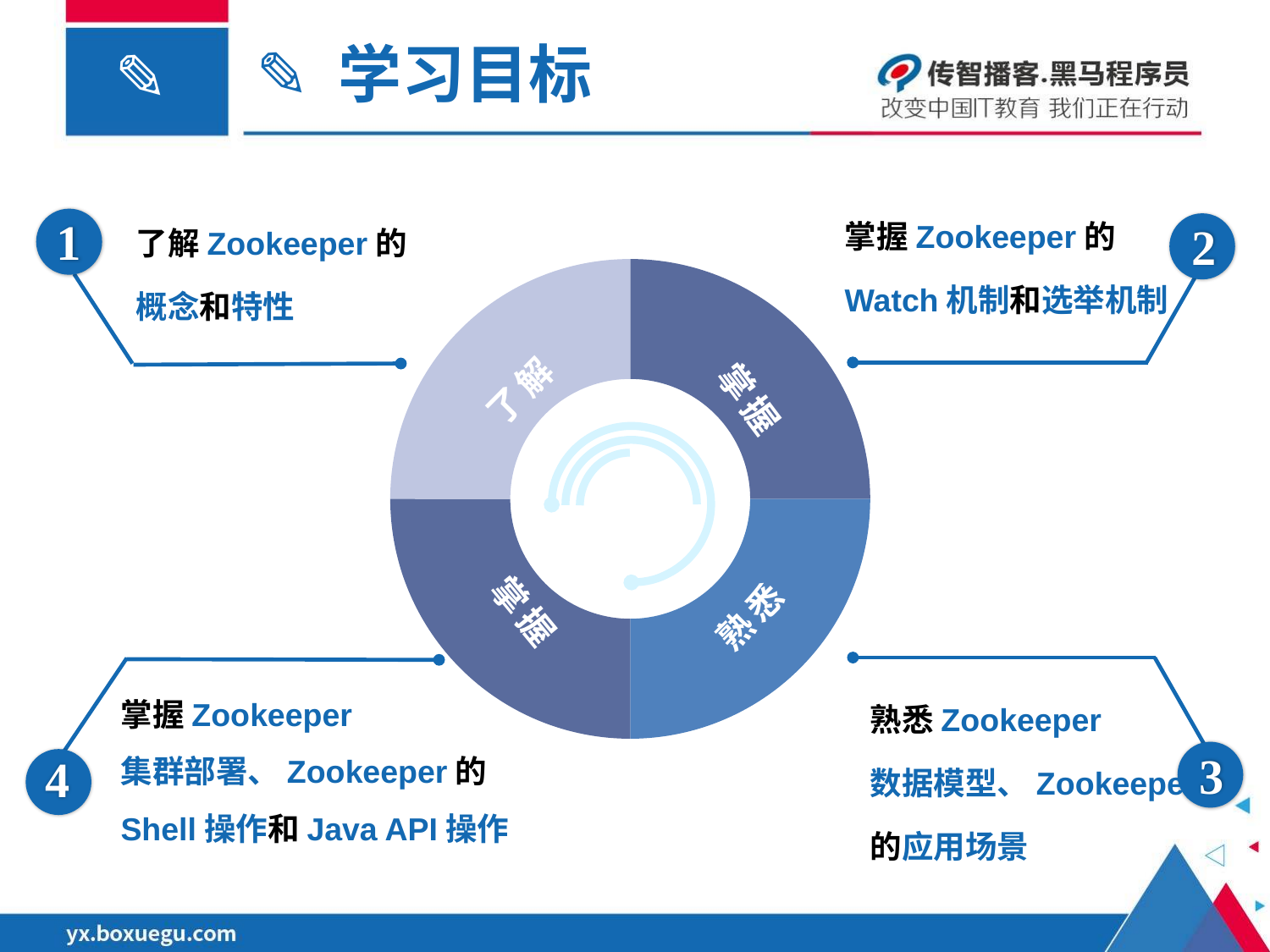

✎ 学习目标
掌握Zookeeper的Watch机制和选举机制

2

了解Zookeeper的
概念和特性

1

### Chart

| Category | 销售额 |
|---|---|
| 掌握知识 | 2.5 |
| 理解知识 | 2.5 |
| 熟悉知识 | 2.5 |
了解
掌握
掌握

熟悉

3

熟悉Zookeeper
数据模型、Zookeeper的应用场景

掌握Zookeeper
集群部署、Zookeeper的Shell操作和Java API操作
4